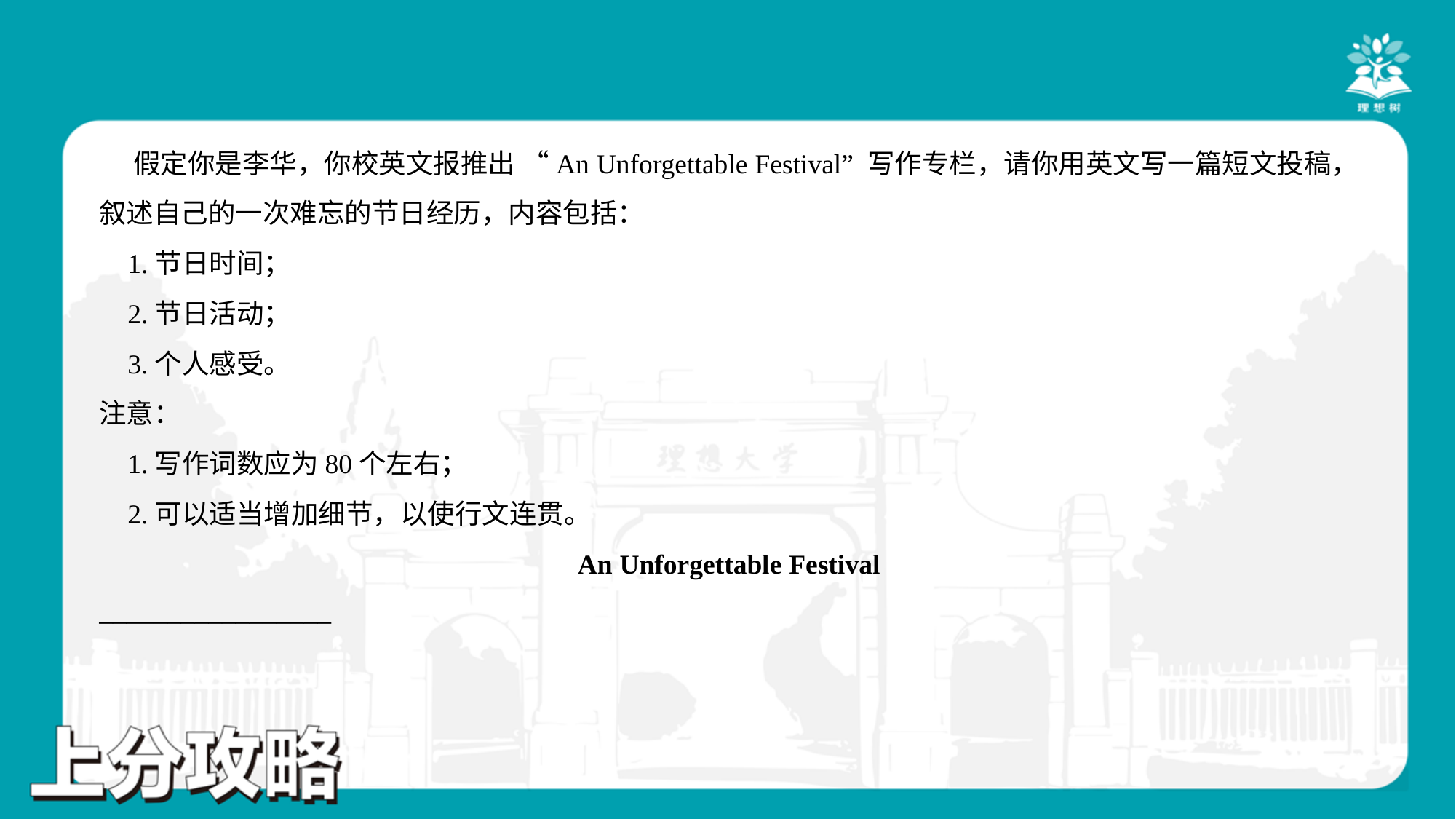

假定你是李华，你校英文报推出 “An Unforgettable Festival” 写作专栏，请你用英文写一篇短文投稿，
叙述自己的一次难忘的节日经历，内容包括：
    1.节日时间；
    2.节日活动；
    3.个人感受。
注意：
    1.写作词数应为80个左右；
    2.可以适当增加细节，以使行文连贯。
An Unforgettable Festival
_________________